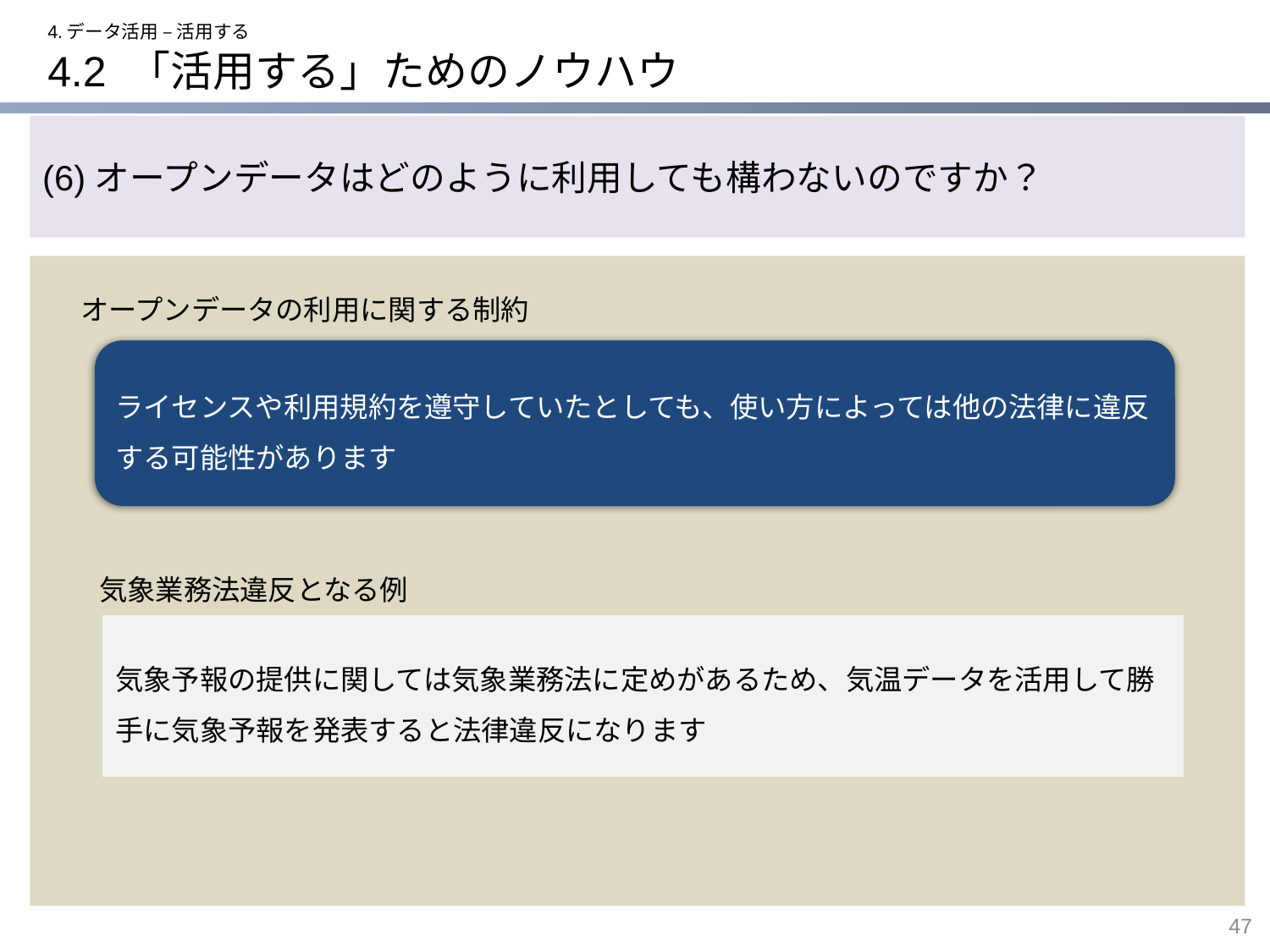

4.データ活用 – 活用する
# 4.2 「活用する」ためのノウハウ
(6)オープンデータはどのように利用しても構わないのですか？

オープンデータの利用に関する制約
ライセンスや利用規約を遵守していたとしても、使い方によっては他の法律に違反する可能性があります
気象業務法違反となる例
気象予報の提供に関しては気象業務法に定めがあるため、気温データを活用して勝手に気象予報を発表すると法律違反になります
47